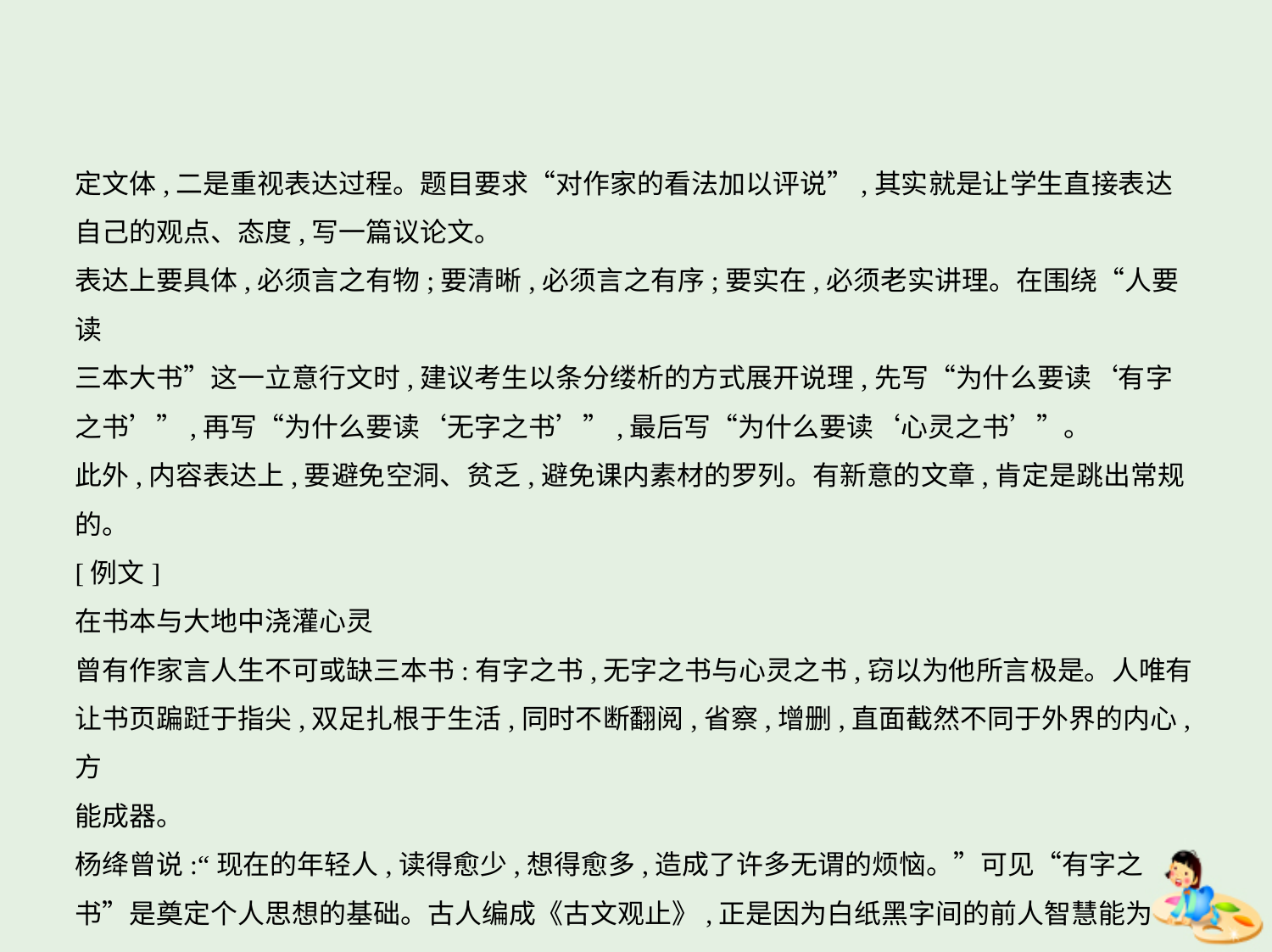

定文体,二是重视表达过程。题目要求“对作家的看法加以评说”,其实就是让学生直接表达
自己的观点、态度,写一篇议论文。
表达上要具体,必须言之有物;要清晰,必须言之有序;要实在,必须老实讲理。在围绕“人要读
三本大书”这一立意行文时,建议考生以条分缕析的方式展开说理,先写“为什么要读‘有字
之书’”,再写“为什么要读‘无字之书’”,最后写“为什么要读‘心灵之书’”。
此外,内容表达上,要避免空洞、贫乏,避免课内素材的罗列。有新意的文章,肯定是跳出常规
的。
[例文]
在书本与大地中浇灌心灵
曾有作家言人生不可或缺三本书:有字之书,无字之书与心灵之书,窃以为他所言极是。人唯有
让书页蹁跹于指尖,双足扎根于生活,同时不断翻阅,省察,增删,直面截然不同于外界的内心,方
能成器。
杨绛曾说:“现在的年轻人,读得愈少,想得愈多,造成了许多无谓的烦恼。”可见“有字之
书”是奠定个人思想的基础。古人编成《古文观止》,正是因为白纸黑字间的前人智慧能为